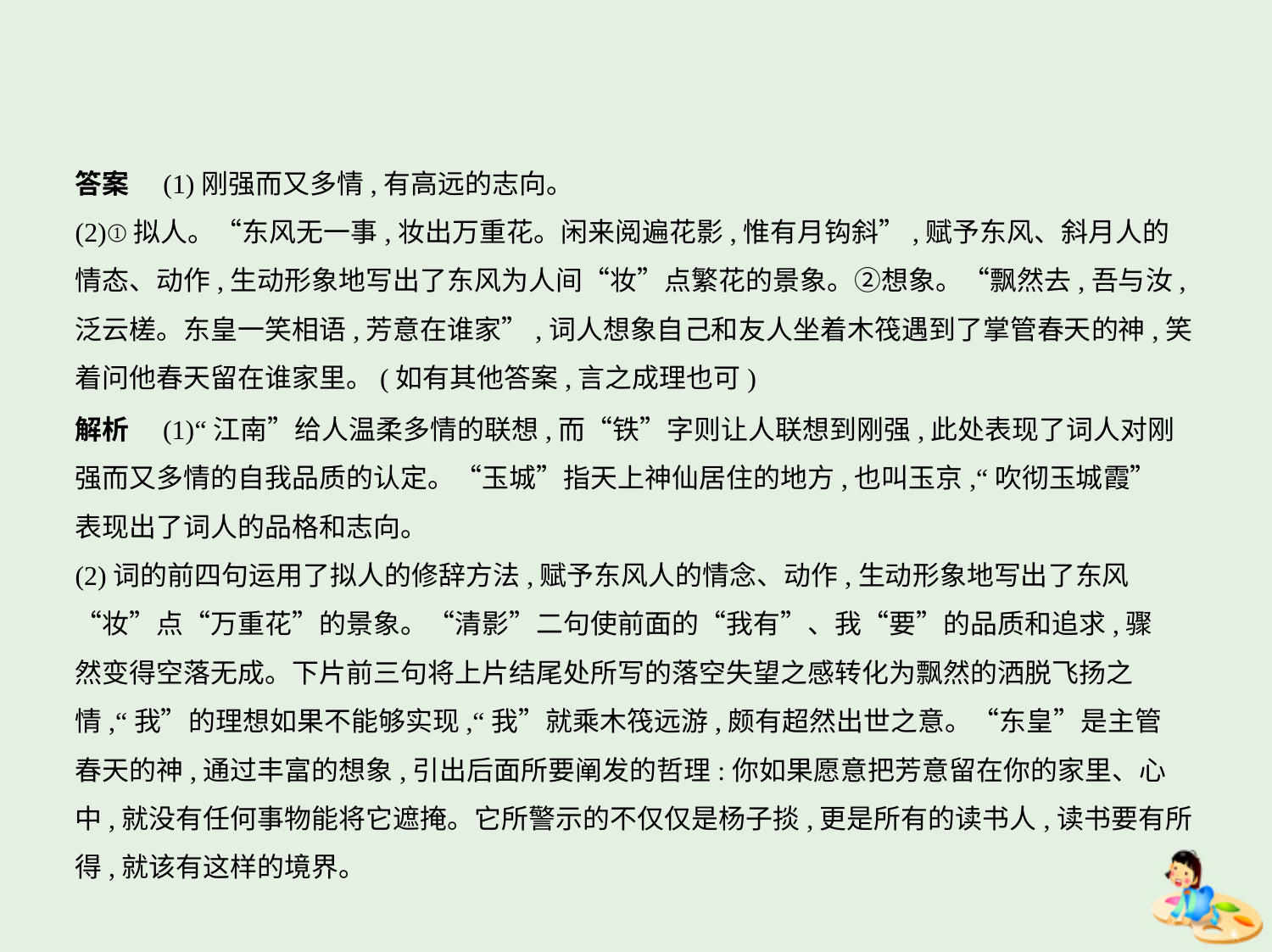

答案　(1)刚强而又多情,有高远的志向。
(2)①拟人。“东风无一事,妆出万重花。闲来阅遍花影,惟有月钩斜”,赋予东风、斜月人的
情态、动作,生动形象地写出了东风为人间“妆”点繁花的景象。②想象。“飘然去,吾与汝,
泛云槎。东皇一笑相语,芳意在谁家”,词人想象自己和友人坐着木筏遇到了掌管春天的神,笑
着问他春天留在谁家里。(如有其他答案,言之成理也可)
解析　(1)“江南”给人温柔多情的联想,而“铁”字则让人联想到刚强,此处表现了词人对刚
强而又多情的自我品质的认定。“玉城”指天上神仙居住的地方,也叫玉京,“吹彻玉城霞”
表现出了词人的品格和志向。
(2)词的前四句运用了拟人的修辞方法,赋予东风人的情念、动作,生动形象地写出了东风
“妆”点“万重花”的景象。“清影”二句使前面的“我有”、我“要”的品质和追求,骤
然变得空落无成。下片前三句将上片结尾处所写的落空失望之感转化为飘然的洒脱飞扬之
情,“我”的理想如果不能够实现,“我”就乘木筏远游,颇有超然出世之意。“东皇”是主管
春天的神,通过丰富的想象,引出后面所要阐发的哲理:你如果愿意把芳意留在你的家里、心
中,就没有任何事物能将它遮掩。它所警示的不仅仅是杨子掞,更是所有的读书人,读书要有所
得,就该有这样的境界。